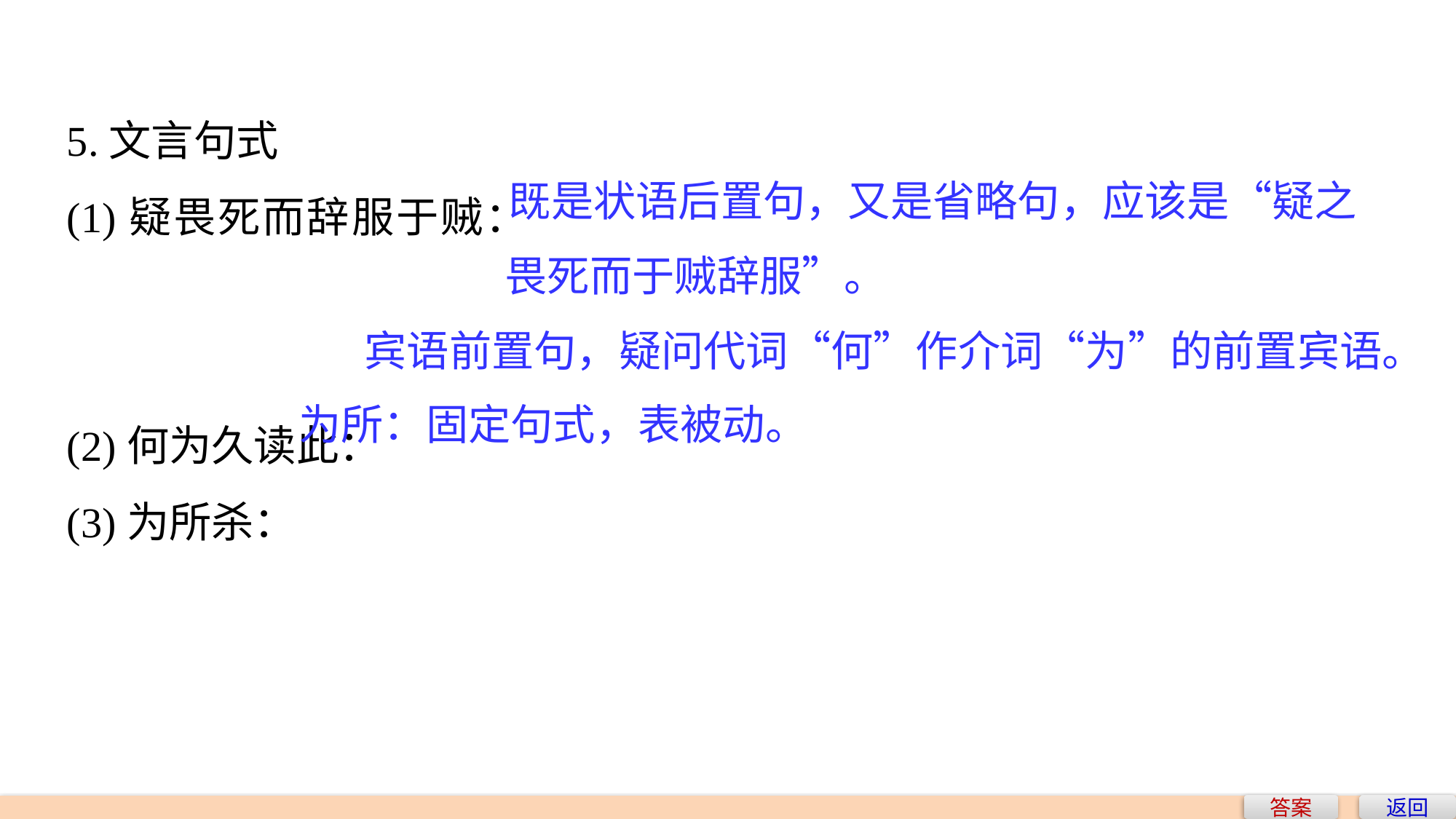

5.文言句式
(1)疑畏死而辞服于贼：

(2)何为久读此：
(3)为所杀：
既是状语后置句，又是省略句，应该是“疑之
畏死而于贼辞服”。
宾语前置句，疑问代词“何”作介词“为”的前置宾语。
为所：固定句式，表被动。
答案
返回